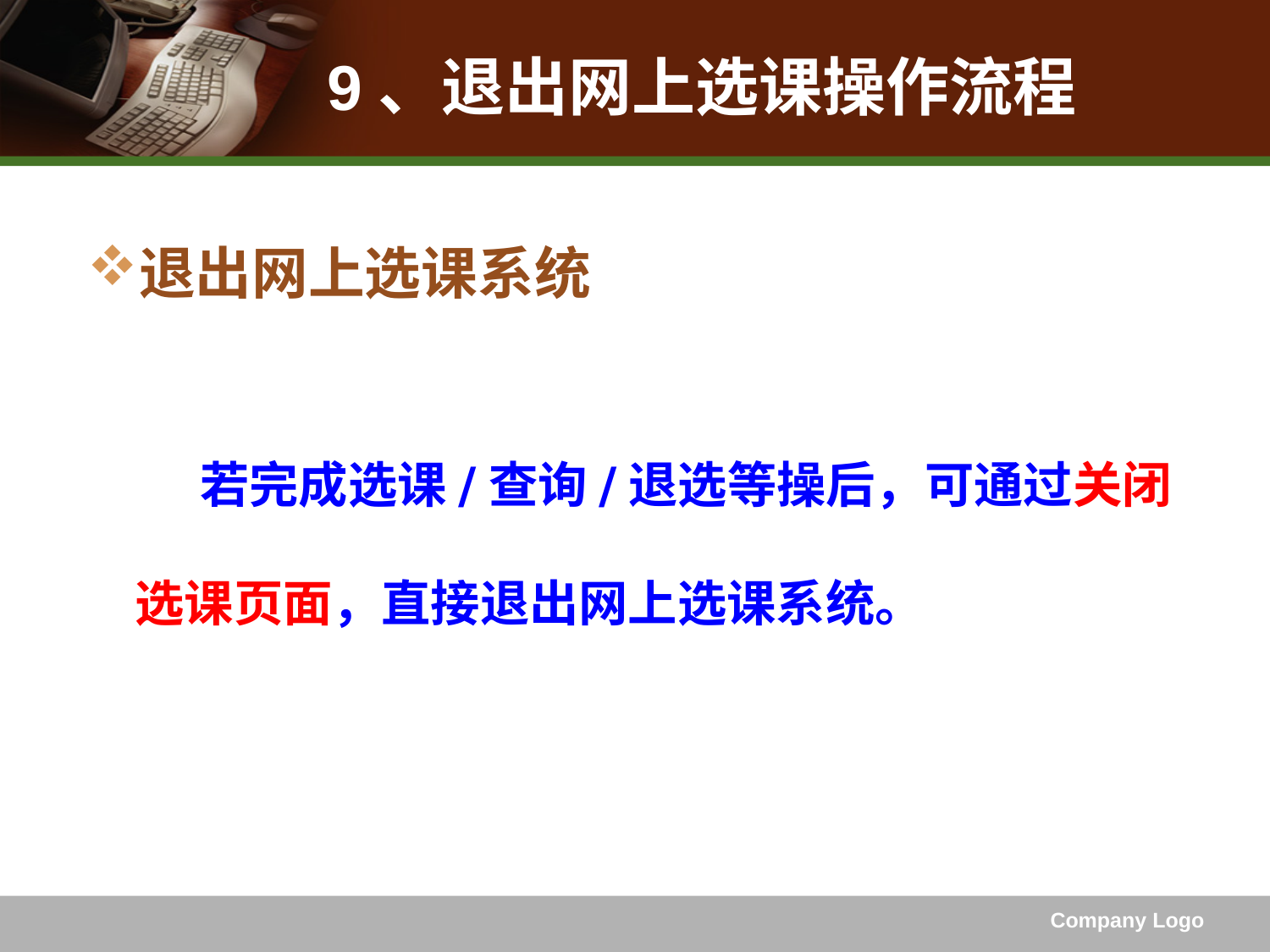

# 9、退出网上选课操作流程
退出网上选课系统

         若完成选课/查询/退选等操后，可通过关闭选课页面，直接退出网上选课系统。

Company Logo